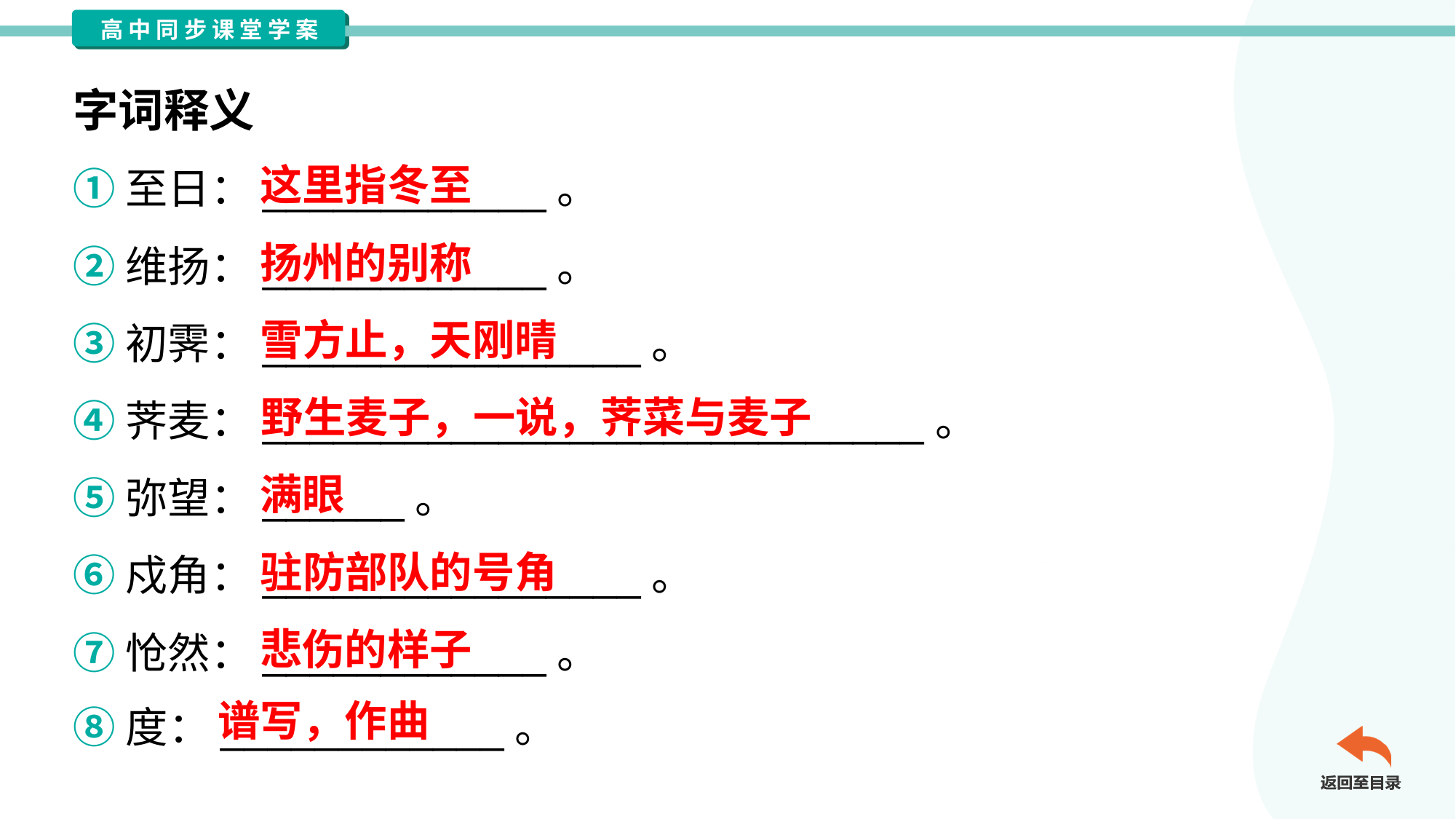

字词释义
这里指冬至
①至日：____________。
②维扬：____________。
③初霁：________________。
④荠麦：____________________________。
⑤弥望：______。
⑥戍角：________________。
⑦怆然：____________。
⑧度：____________。
扬州的别称
雪方止，天刚晴
野生麦子，一说，荠菜与麦子
满眼
驻防部队的号角
悲伤的样子
谱写，作曲